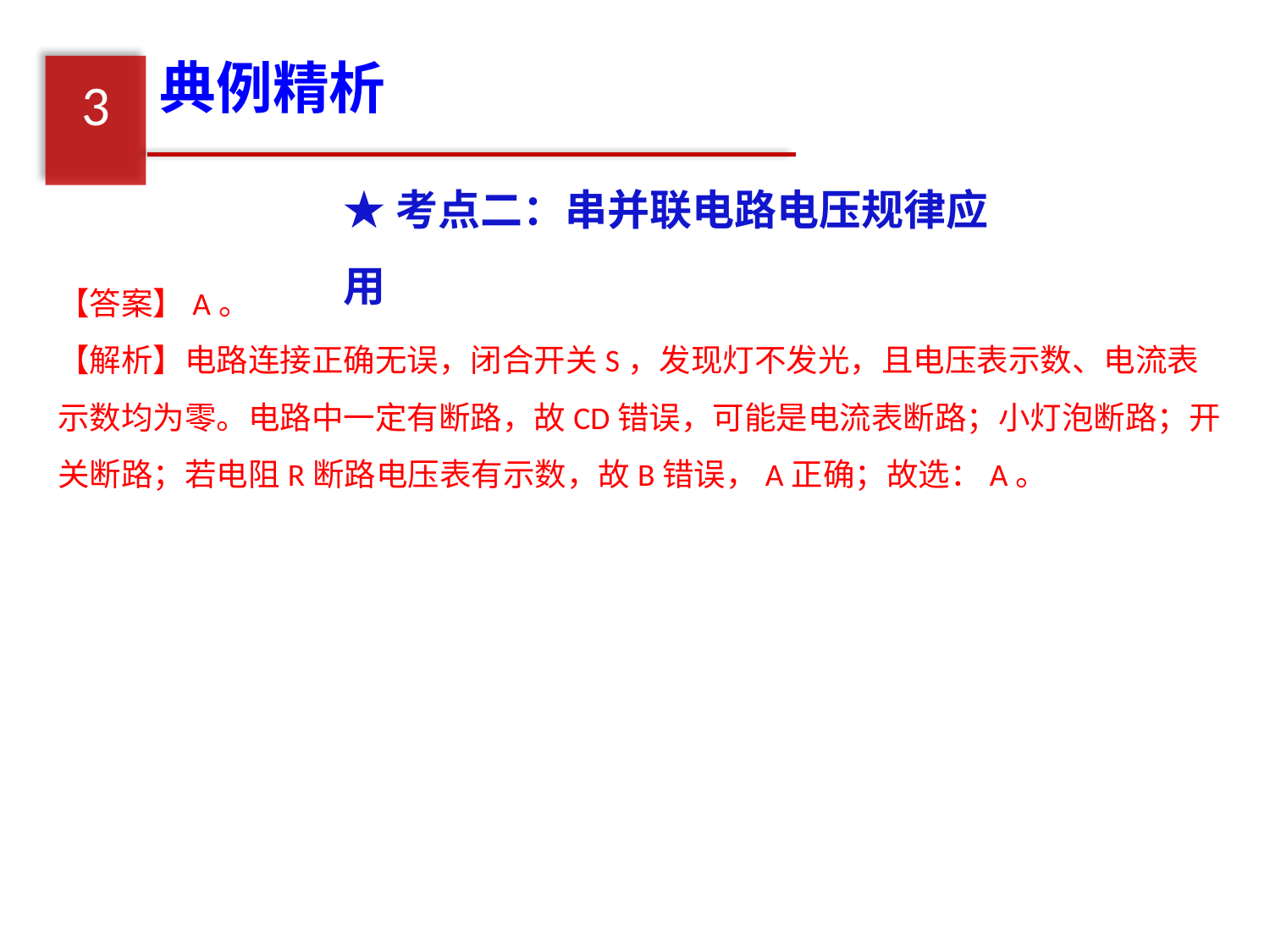

典例精析

3
★考点二：串并联电路电压规律应用
【答案】A。
【解析】电路连接正确无误，闭合开关S，发现灯不发光，且电压表示数、电流表示数均为零。电路中一定有断路，故CD错误，可能是电流表断路；小灯泡断路；开关断路；若电阻R断路电压表有示数，故B错误，A正确；故选：A。